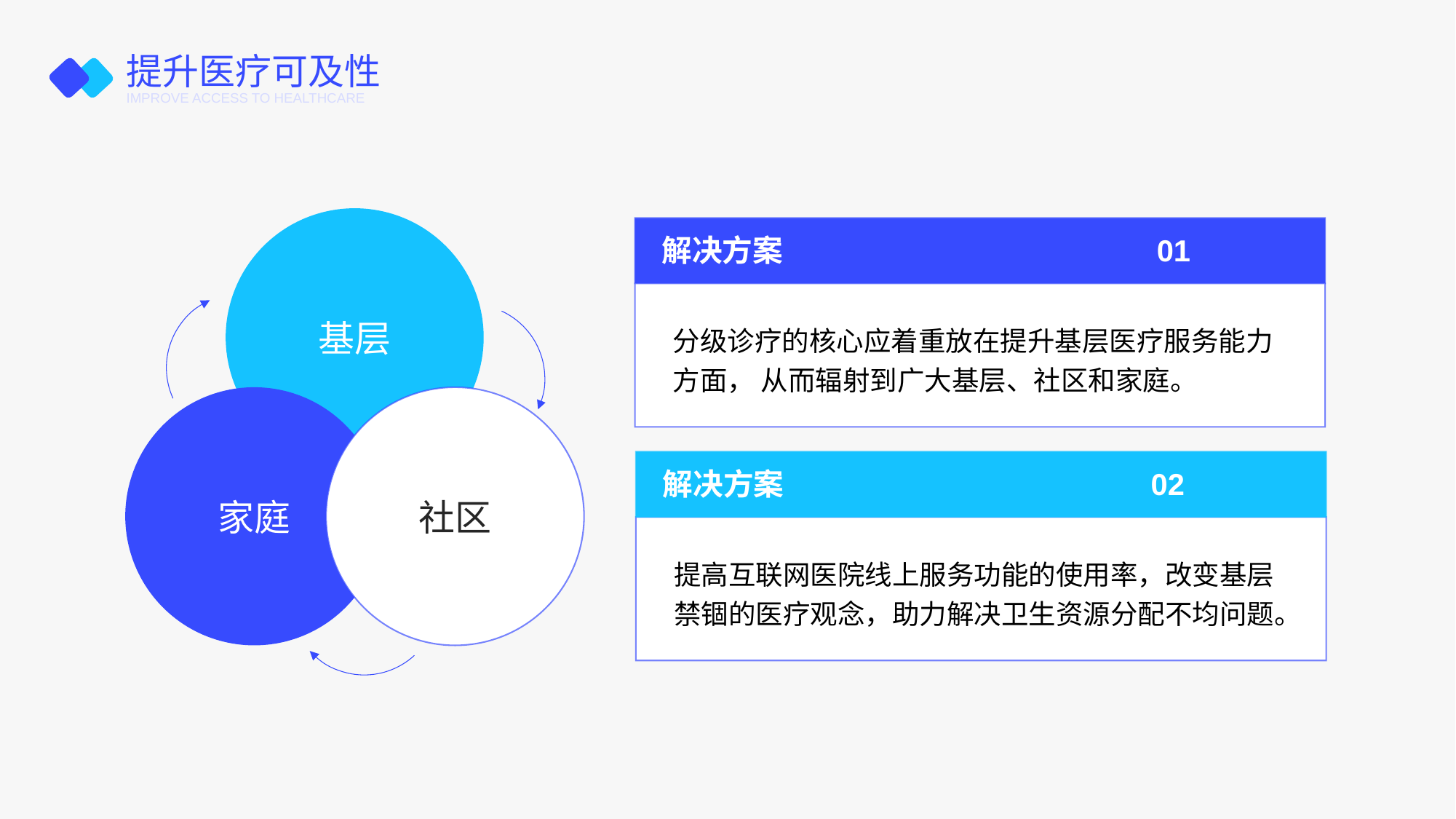

# 提升医疗可及性
IMPROVE ACCESS TO HEALTHCARE
基层

解决方案                                                     01

分级诊疗的核心应着重放在提升基层医疗服务能力方面， 从而辐射到广大基层、社区和家庭。
家庭
社区

解决方案                                                    02

提高互联网医院线上服务功能的使用率，改变基层禁锢的医疗观念，助力解决卫生资源分配不均问题。